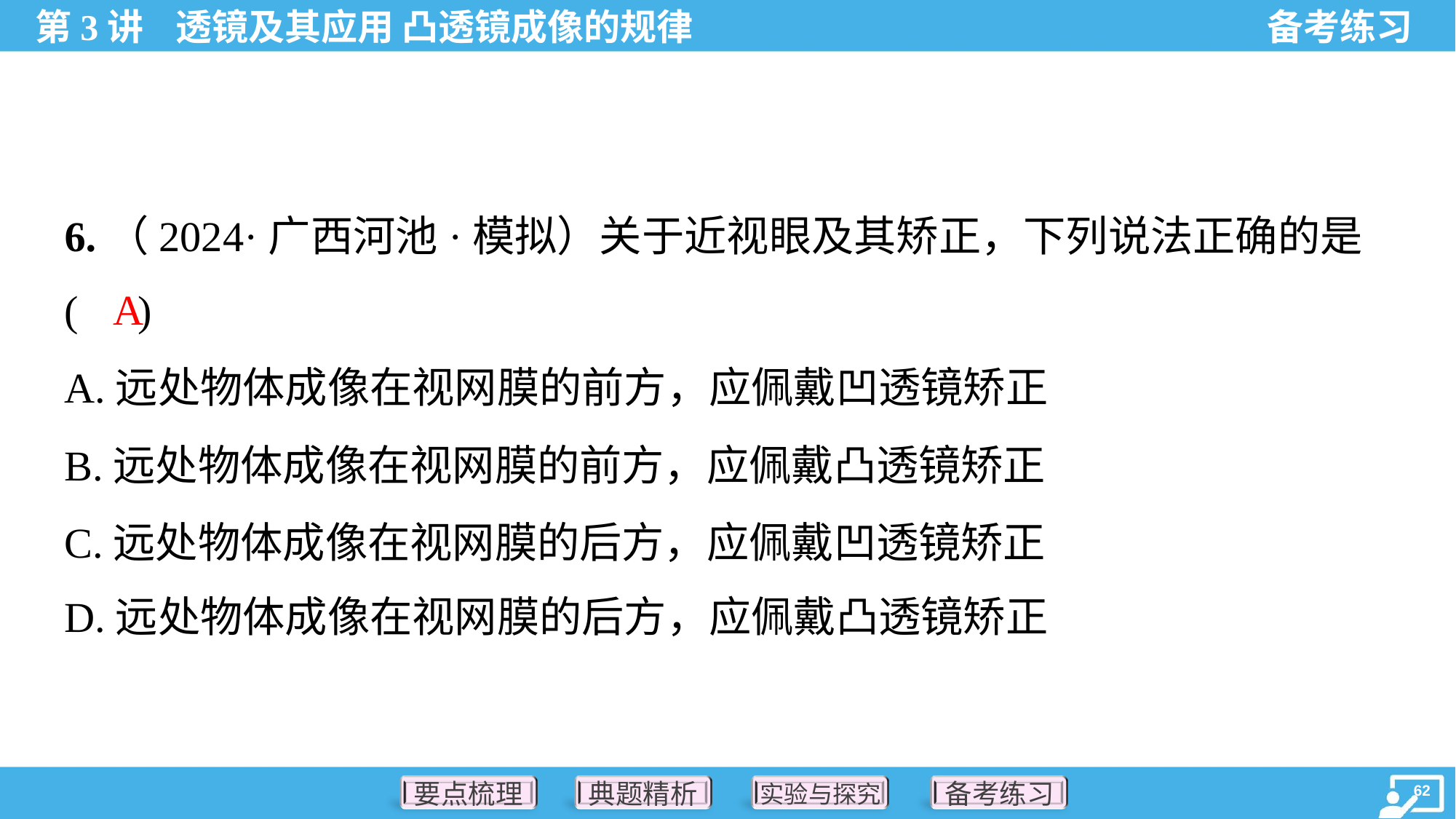

6.（2024·广西河池·模拟）关于近视眼及其矫正，下列说法正确的是
(     )
A
A.远处物体成像在视网膜的前方，应佩戴凹透镜矫正
B.远处物体成像在视网膜的前方，应佩戴凸透镜矫正
C.远处物体成像在视网膜的后方，应佩戴凹透镜矫正
D.远处物体成像在视网膜的后方，应佩戴凸透镜矫正